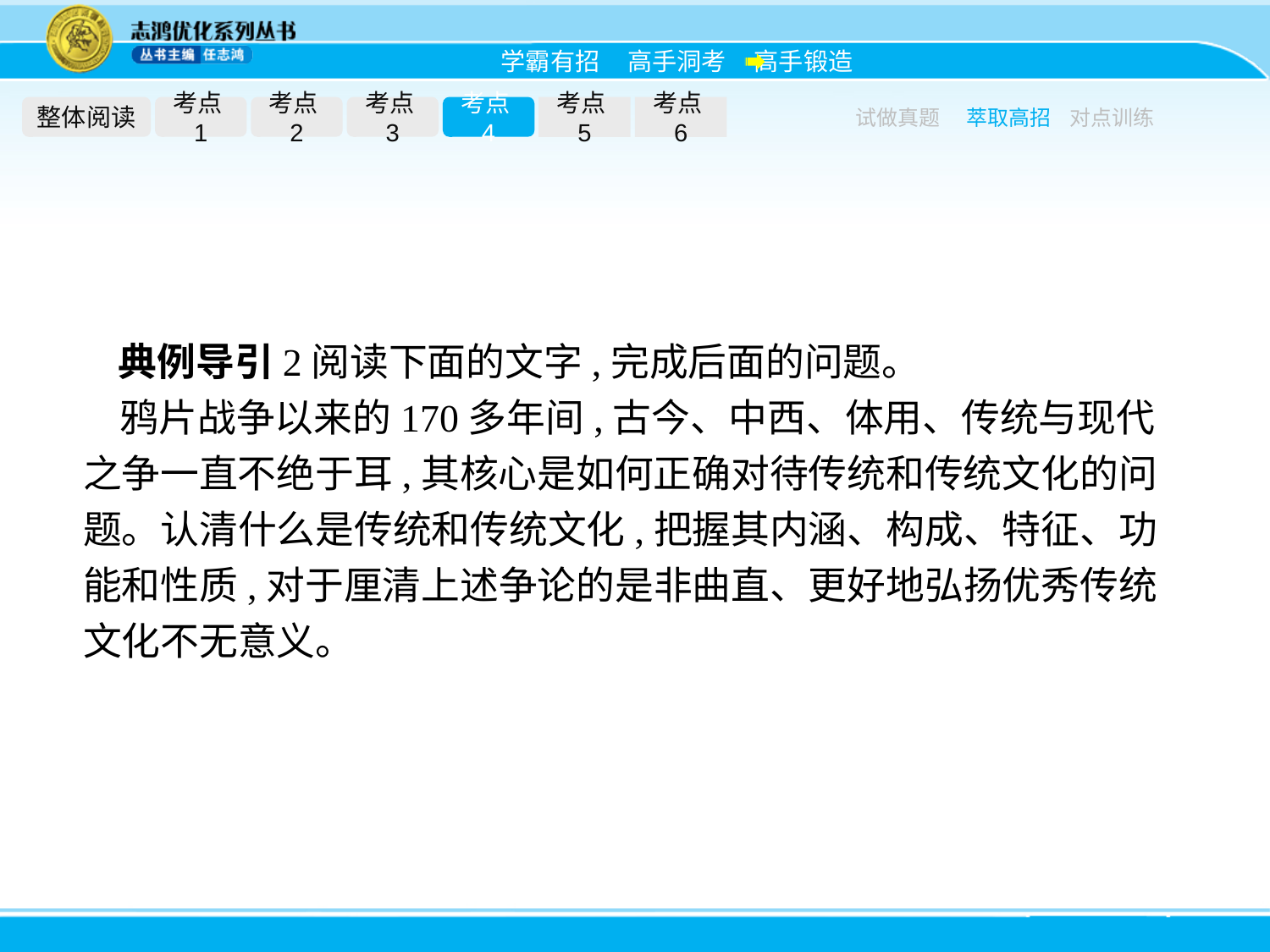

整体阅读
考点1
考点2
考点3
考点4
考点5
考点6
试做真题
萃取高招
对点训练
典例导引2阅读下面的文字,完成后面的问题。
鸦片战争以来的170多年间,古今、中西、体用、传统与现代之争一直不绝于耳,其核心是如何正确对待传统和传统文化的问题。认清什么是传统和传统文化,把握其内涵、构成、特征、功能和性质,对于厘清上述争论的是非曲直、更好地弘扬优秀传统文化不无意义。